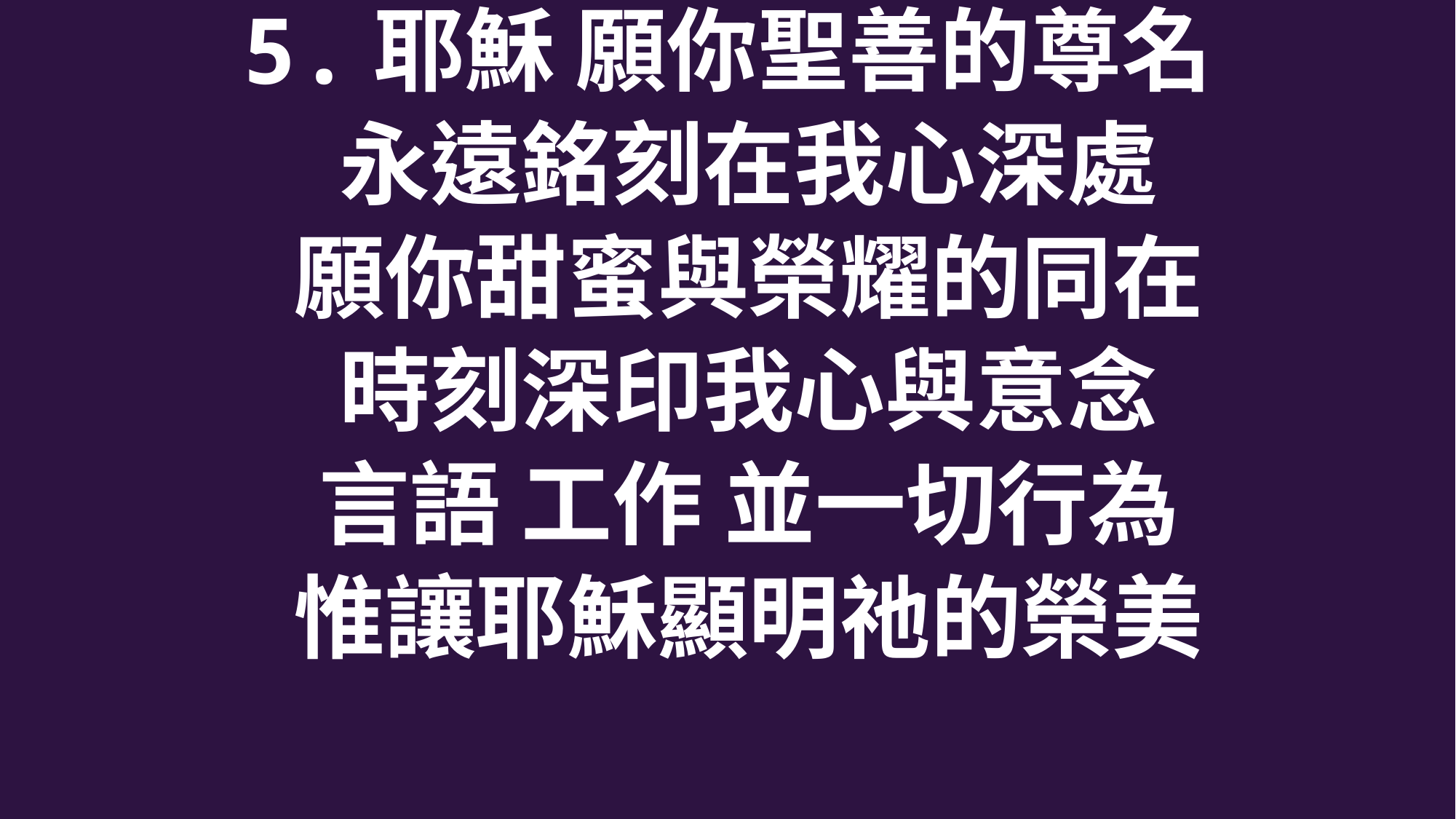

5.耶穌 願你聖善的尊名
 永遠銘刻在我心深處
 願你甜蜜與榮耀的同在
 時刻深印我心與意念
 言語 工作 並一切行為
 惟讓耶穌顯明祂的榮美